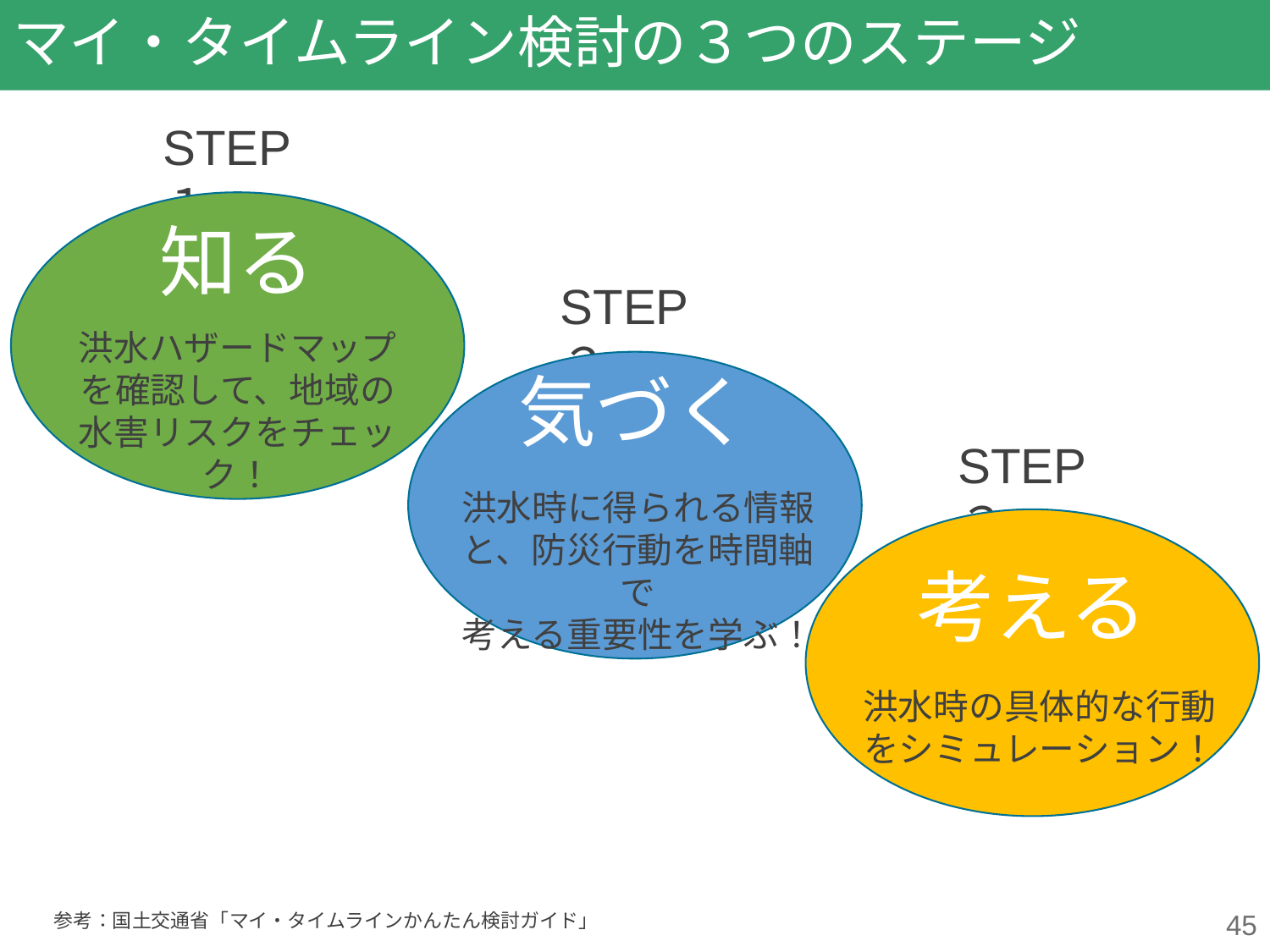

# マイ・タイムライン検討の３つのステージ
STEP１

知る
洪水ハザードマップを確認して、地域の水害リスクをチェック！
STEP２

気づく
洪水時に得られる情報と、防災行動を時間軸で
考える重要性を学ぶ！
STEP３

考える
洪水時の具体的な行動をシミュレーション！
45
参考：国土交通省「マイ・タイムラインかんたん検討ガイド」